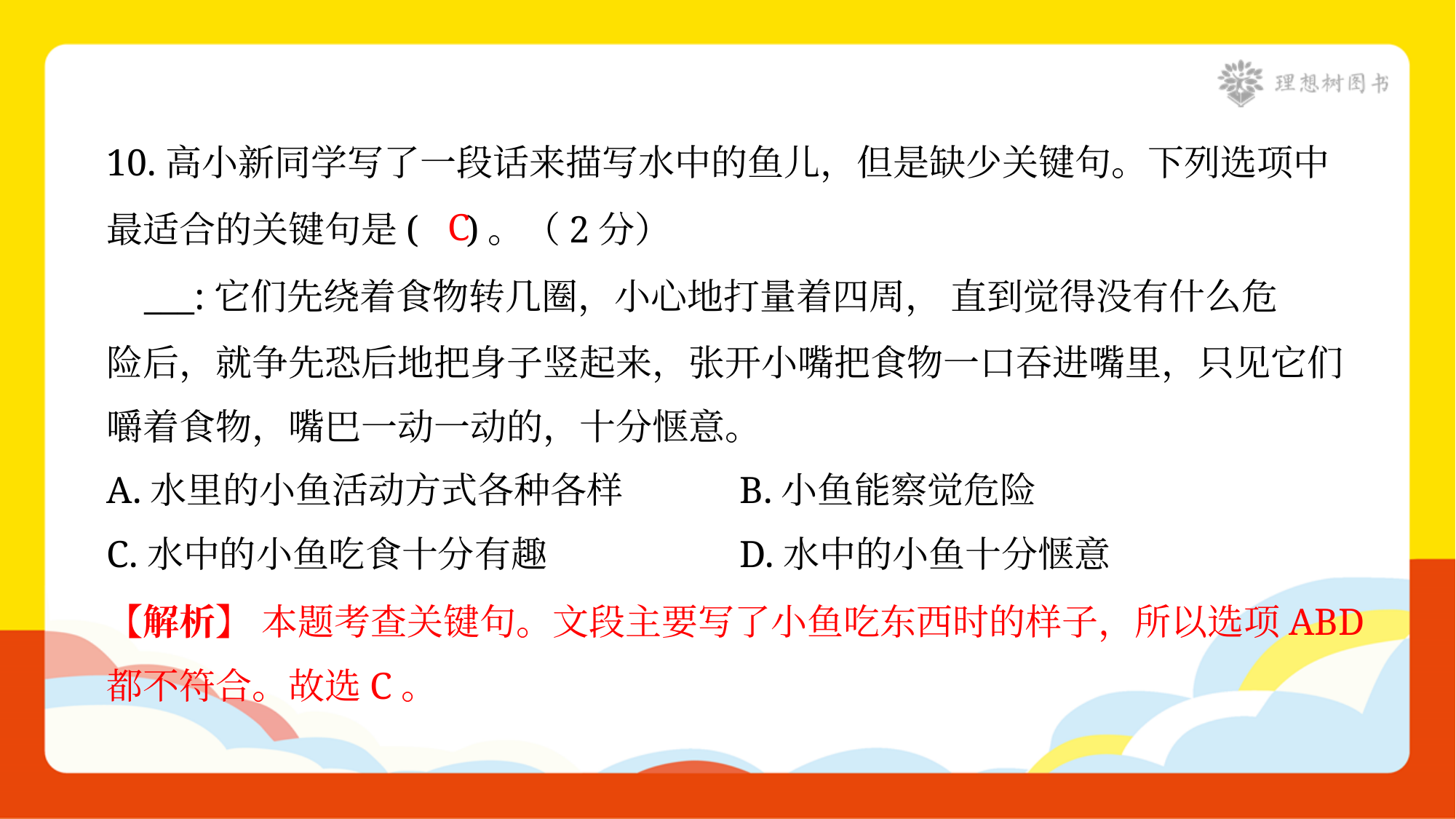

10.高小新同学写了一段话来描写水中的鱼儿，但是缺少关键句。下列选项中
最适合的关键句是(     )。（2分）
    ___:它们先绕着食物转几圈，小心地打量着四周， 直到觉得没有什么危
险后，就争先恐后地把身子竖起来，张开小嘴把食物一口吞进嘴里，只见它们
嚼着食物，嘴巴一动一动的，十分惬意。
C
A.水里的小鱼活动方式各种各样	B.小鱼能察觉危险
C.水中的小鱼吃食十分有趣	D.水中的小鱼十分惬意
【解析】 本题考查关键句。文段主要写了小鱼吃东西时的样子，所以选项ABD
都不符合。故选C。